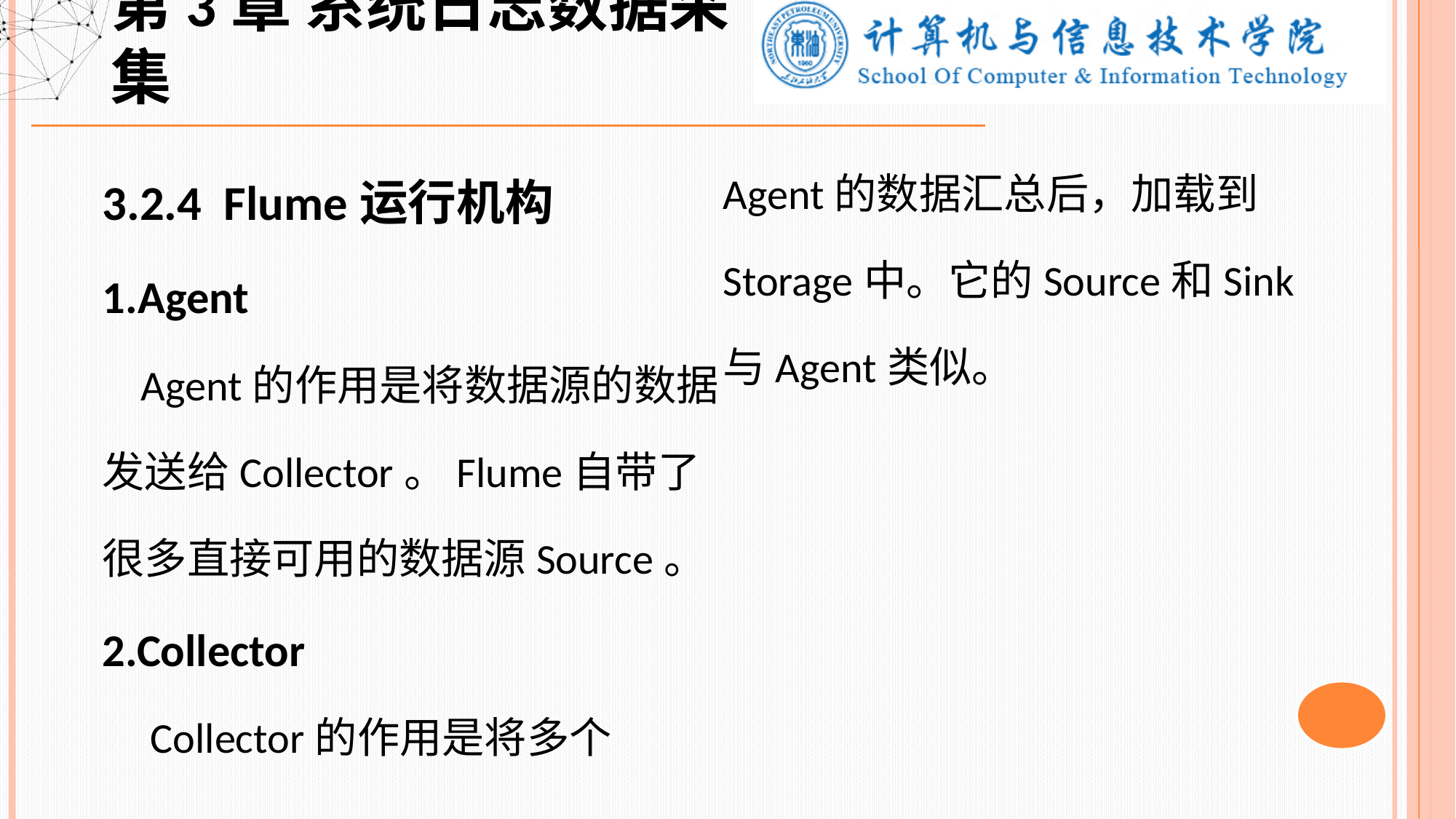

第3章 系统日志数据采集
3.2.4  Flume运行机构
1.Agent
    Agent的作用是将数据源的数据发送给Collector。Flume自带了很多直接可用的数据源Source。
2.Collector
     Collector的作用是将多个Agent的数据汇总后，加载到Storage中。它的Source和Sink与Agent类似。